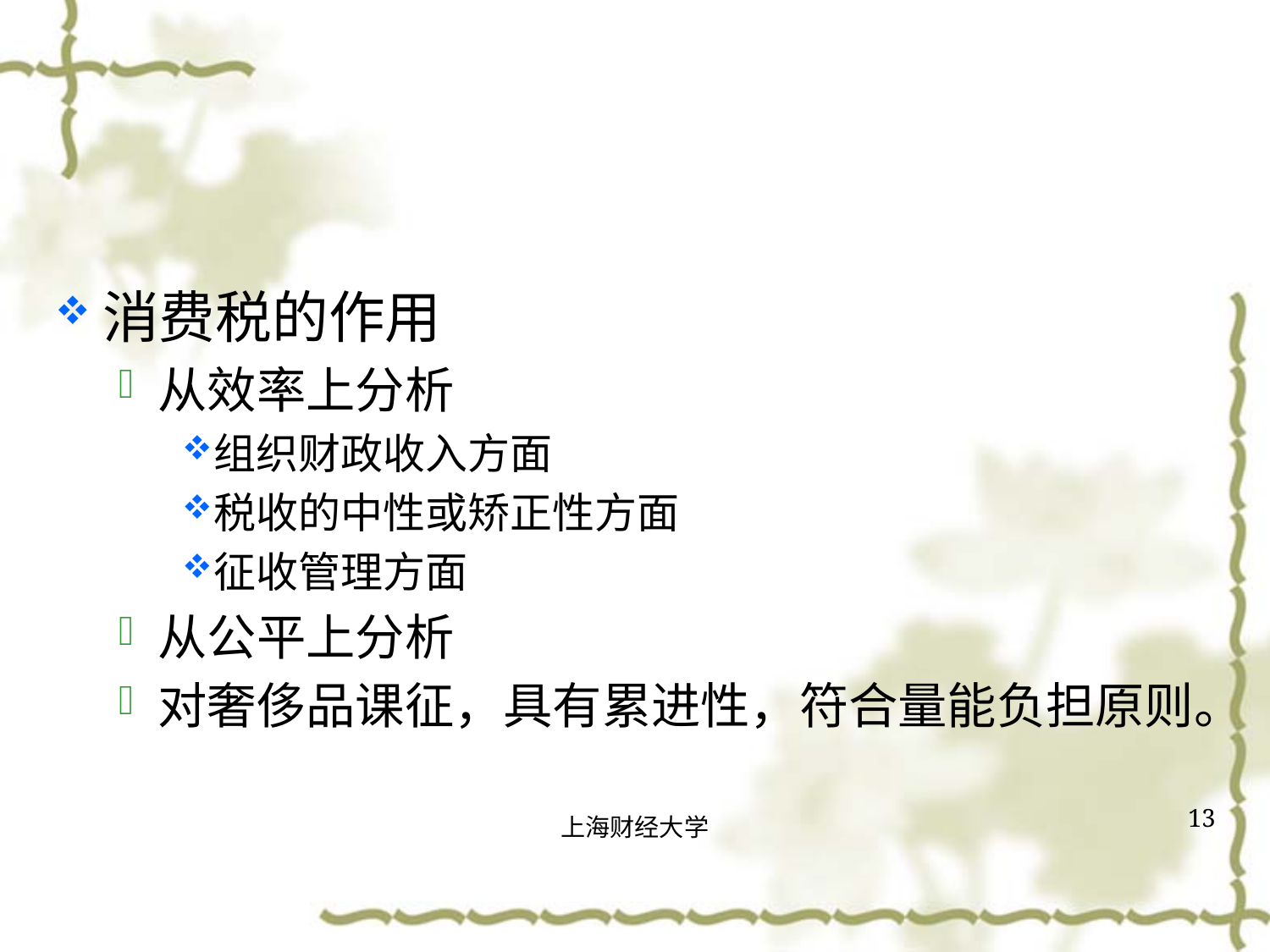

#
消费税的作用
从效率上分析
组织财政收入方面
税收的中性或矫正性方面
征收管理方面
从公平上分析
对奢侈品课征，具有累进性，符合量能负担原则。
13
上海财经大学